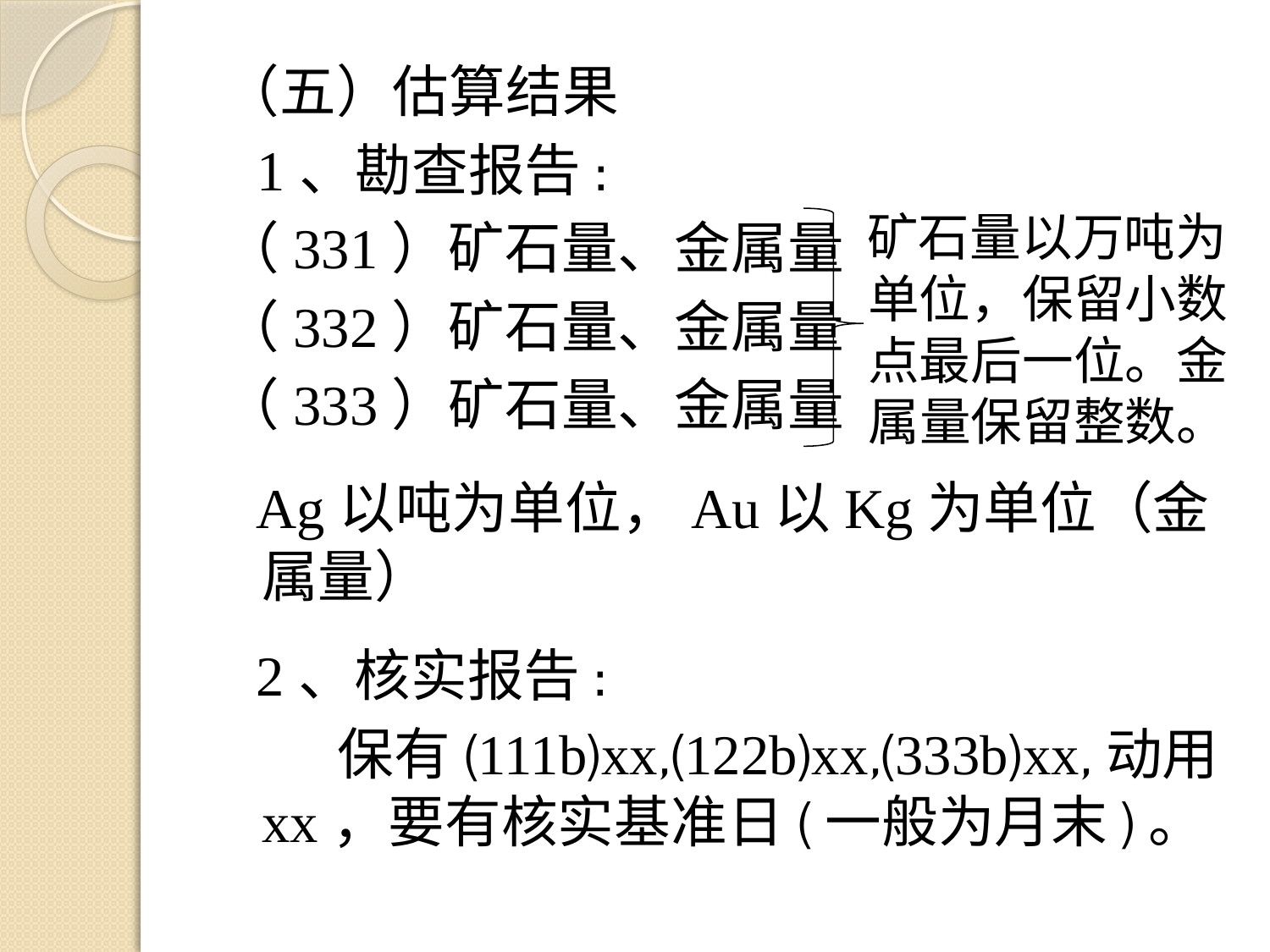

（五）估算结果
  1、勘查报告:
（331）矿石量、金属量
（332）矿石量、金属量
（333）矿石量、金属量
矿石量以万吨为单位，保留小数点最后一位。金属量保留整数。

  Ag以吨为单位，Au以Kg为单位（金属量）
  2、核实报告:
        保有(111b)xx,(122b)xx,(333b)xx,动用xx，要有核实基准日(一般为月末)。